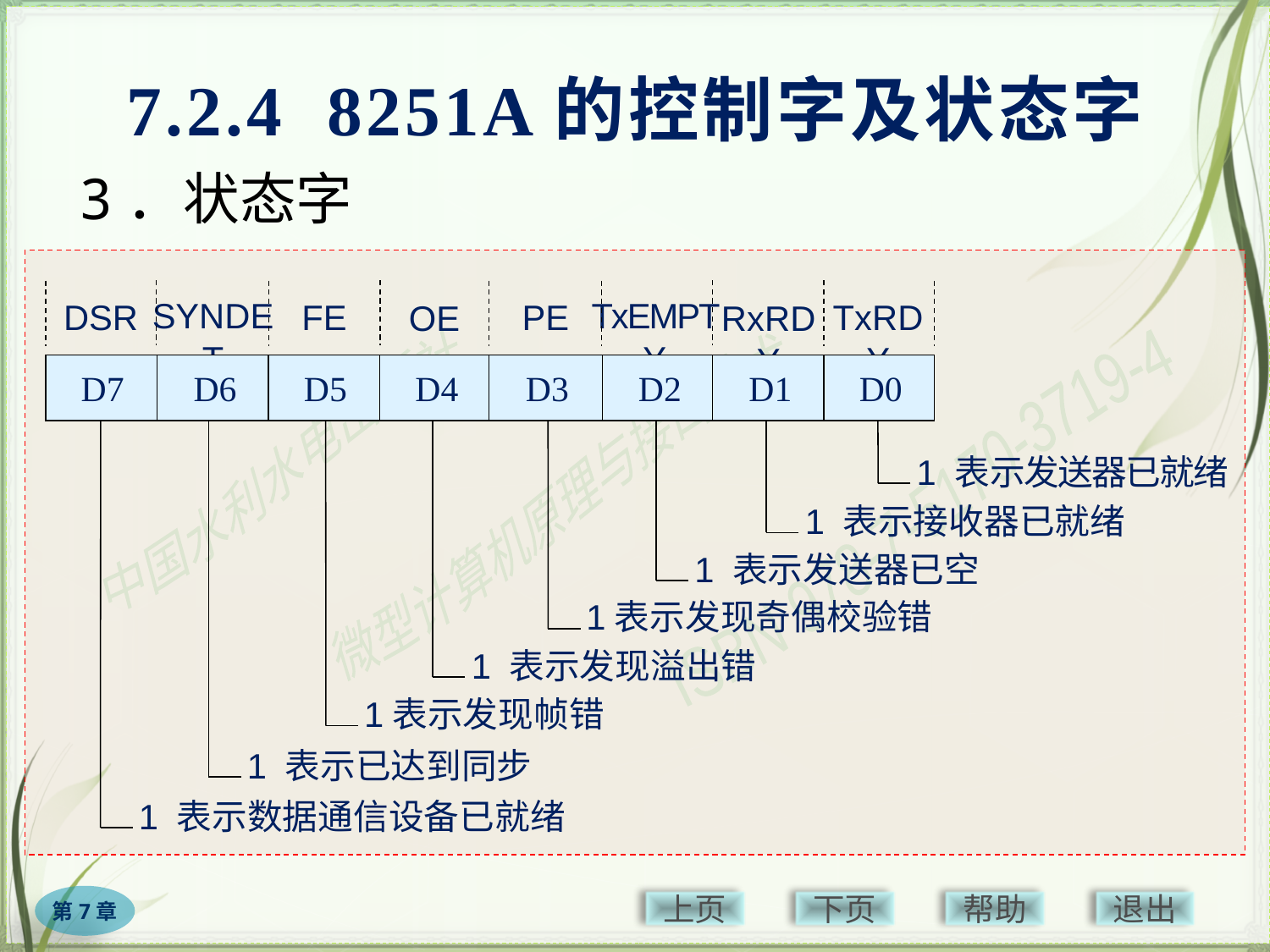

# 7.2.4  8251A的控制字及状态字
3．状态字

SYNDET

TxEMPTY
DSR
FE

PE
TxRDY
OE

RxRDY

D7
D6
D5
D4
D3
D2
D1
D0
1 表示发送器已就绪
1 表示接收器已就绪
1 表示发送器已空
1表示发现奇偶校验错
1 表示发现溢出错
1表示发现帧错
1 表示已达到同步
1 表示数据通信设备已就绪